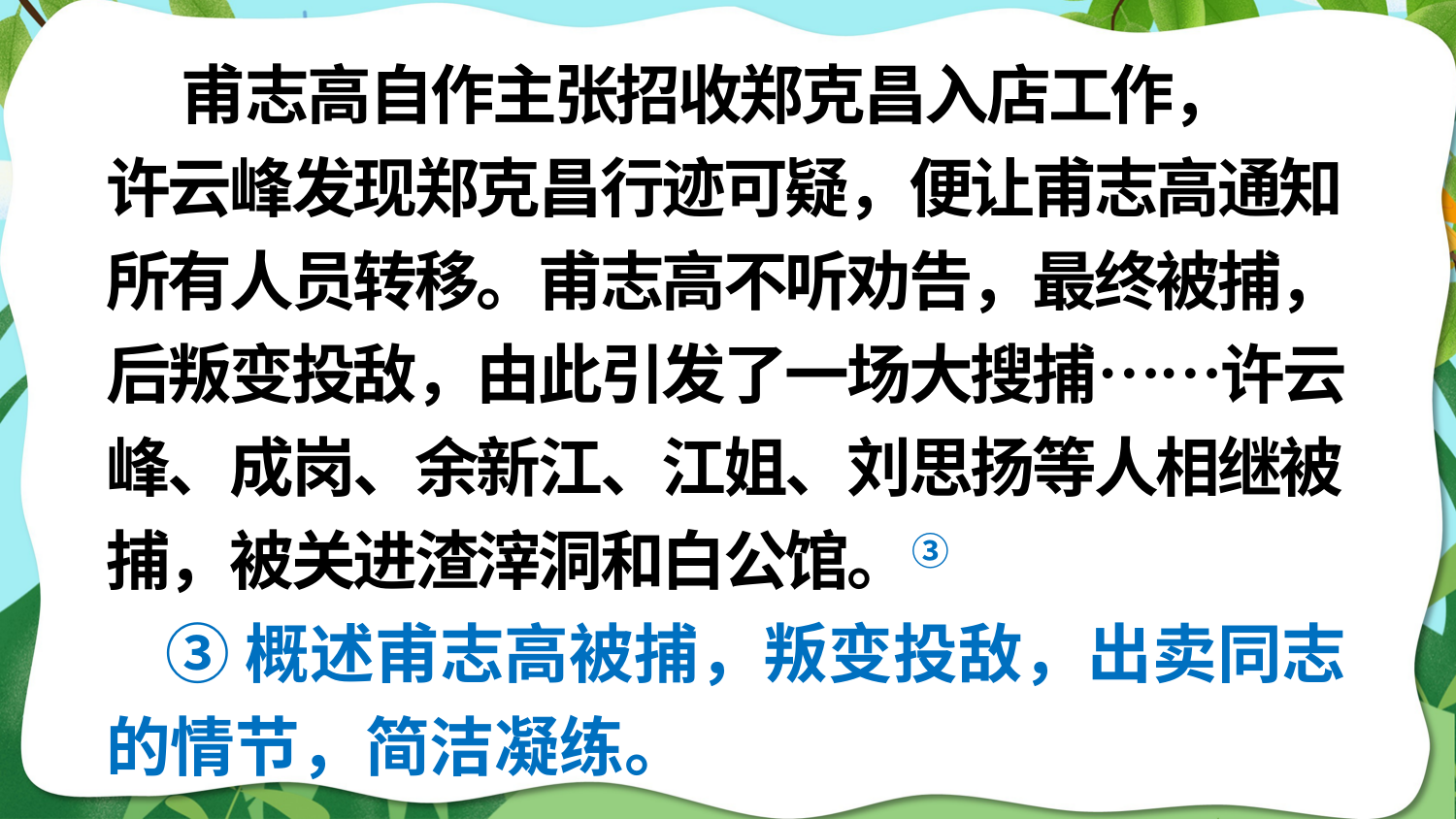

甫志高自作主张招收郑克昌入店工作，
许云峰发现郑克昌行迹可疑，便让甫志高通知所有人员转移。甫志高不听劝告，最终被捕，后叛变投敌，由此引发了一场大搜捕……许云峰、成岗、余新江、江姐、刘思扬等人相继被捕，被关进渣滓洞和白公馆。③
    ③概述甫志高被捕，叛变投敌，出卖同志的情节，简洁凝练。